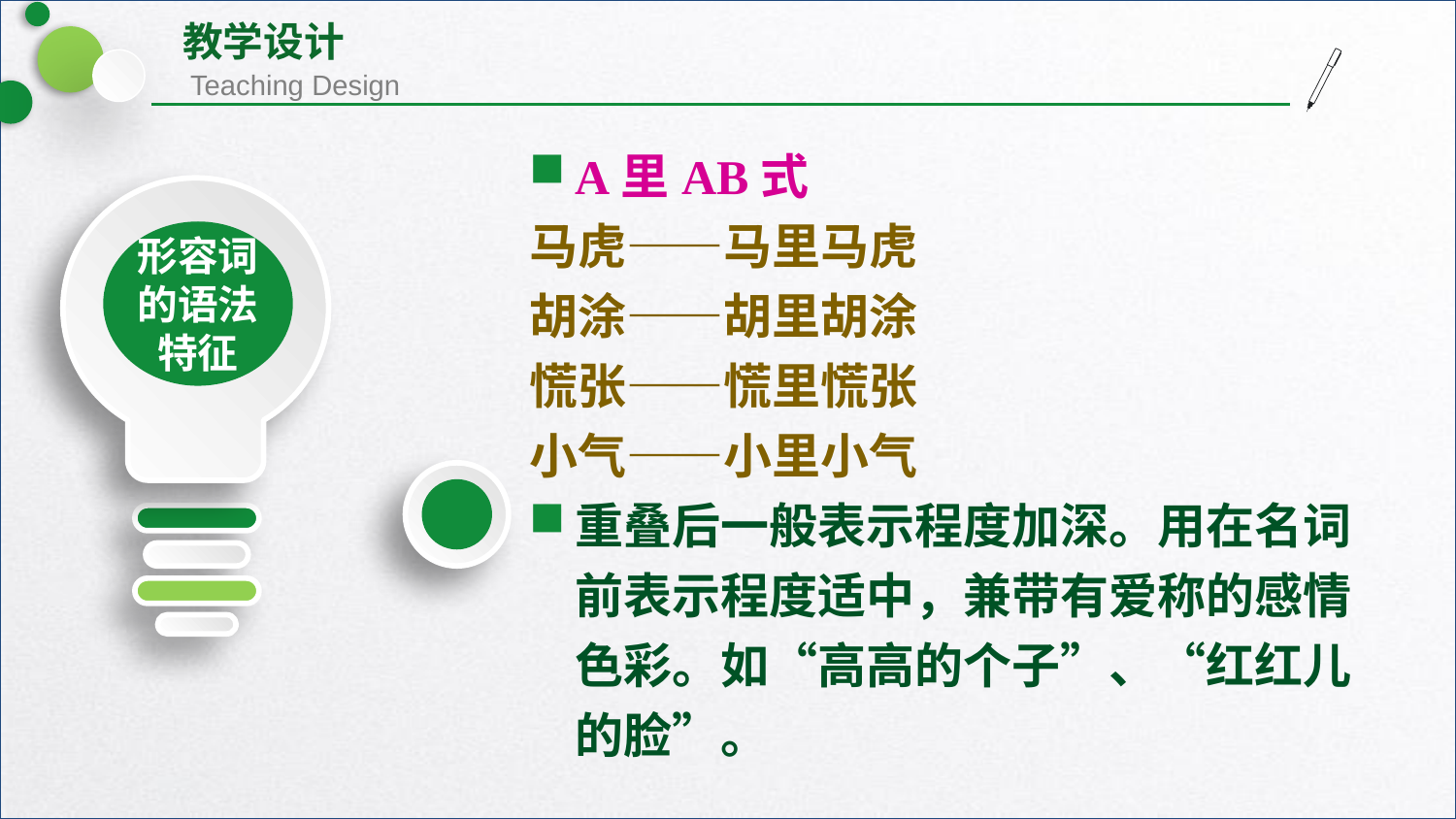

A里AB式
马虎——马里马虎
胡涂——胡里胡涂
慌张——慌里慌张
小气——小里小气
重叠后一般表示程度加深。用在名词前表示程度适中，兼带有爱称的感情色彩。如“高高的个子”、“红红儿的脸”。

形容词的语法
特征